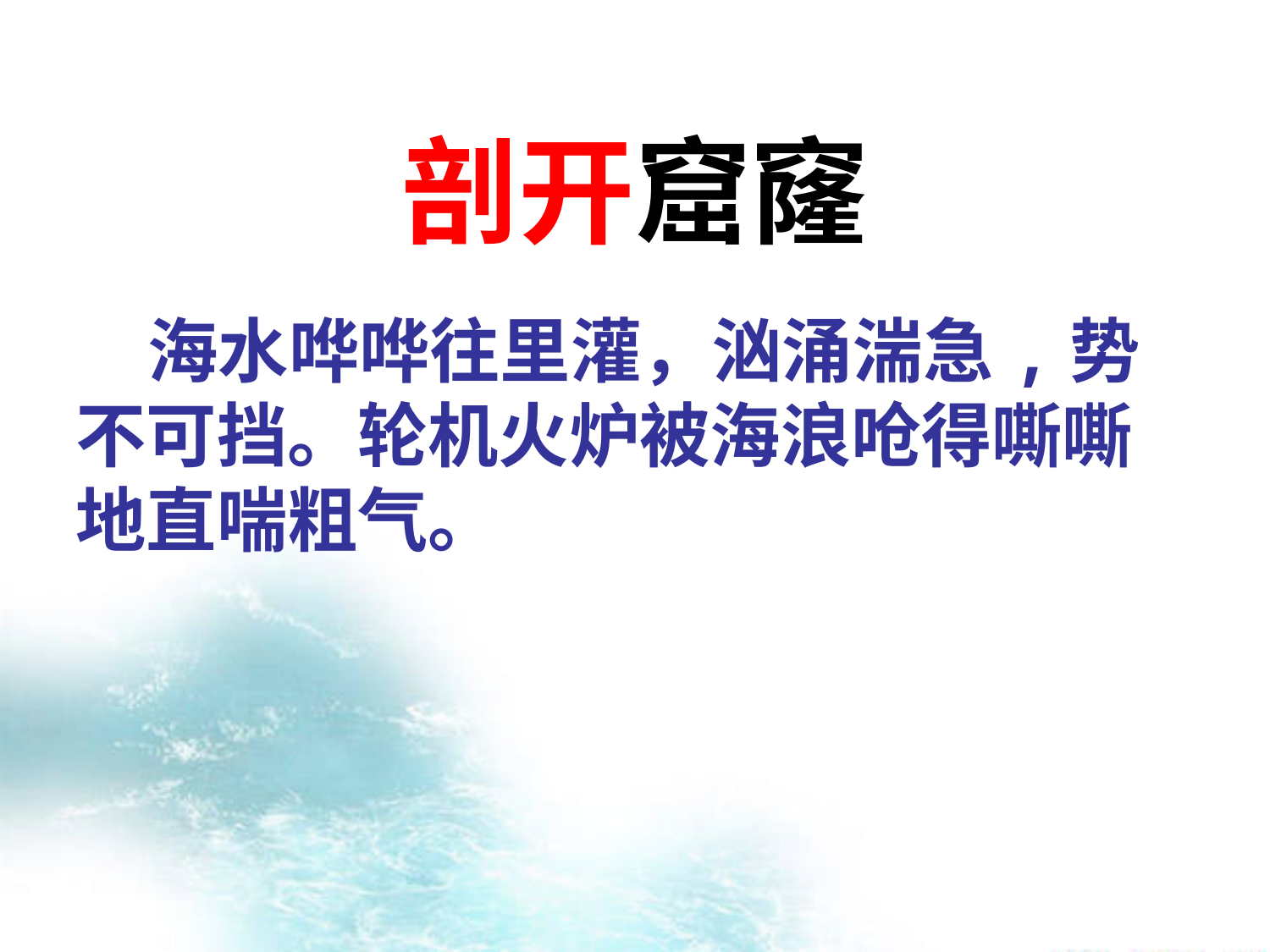

# 剖开窟窿
    海水哗哗往里灌，汹涌湍急,势不可挡。轮机火炉被海浪呛得嘶嘶地直喘粗气。